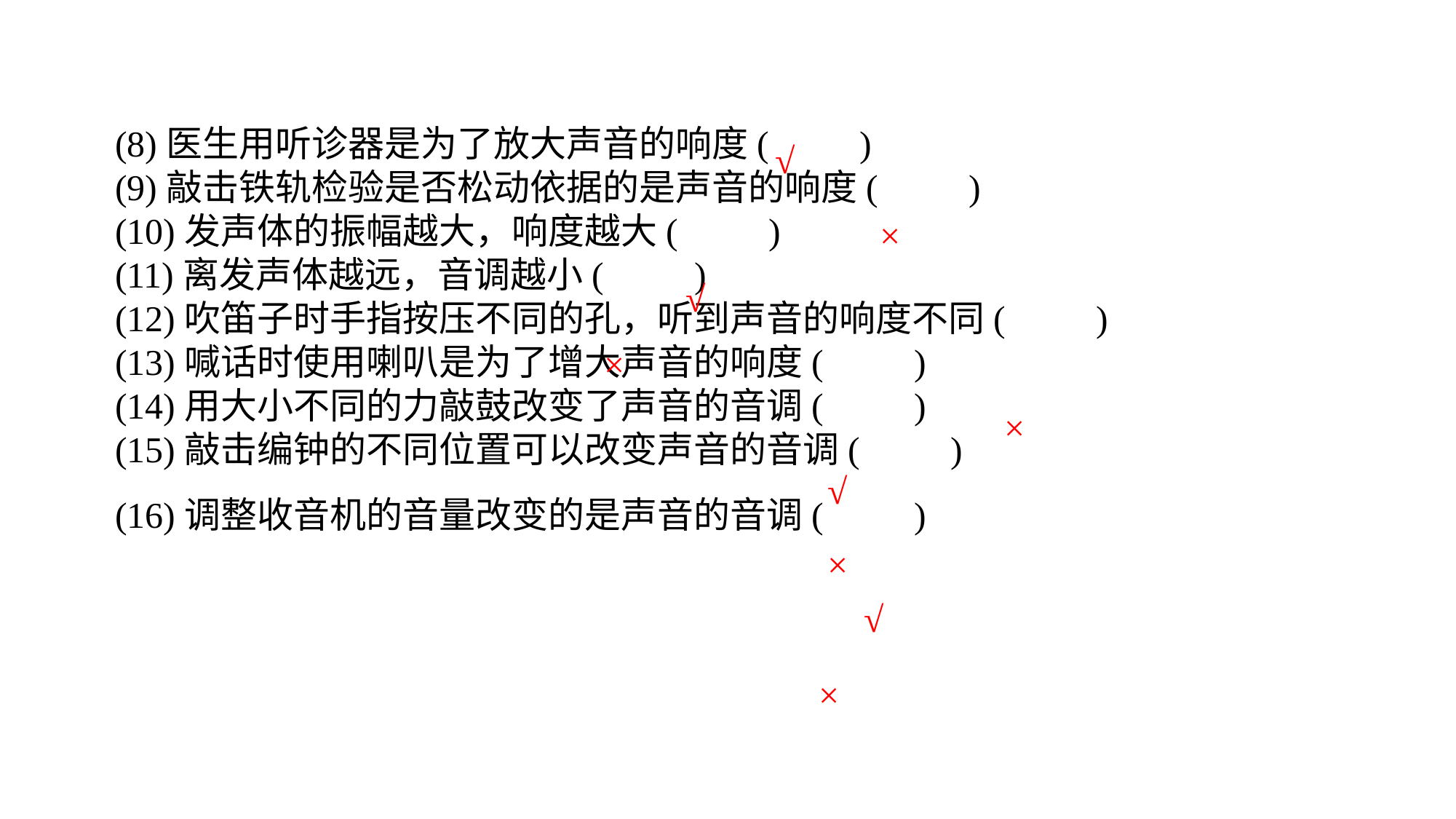

(8)医生用听诊器是为了放大声音的响度(　　)(9)敲击铁轨检验是否松动依据的是声音的响度(　　)(10)发声体的振幅越大，响度越大(　　)(11)离发声体越远，音调越小(　　)(12)吹笛子时手指按压不同的孔，听到声音的响度不同(　　)(13)喊话时使用喇叭是为了增大声音的响度(　　)(14)用大小不同的力敲鼓改变了声音的音调(　　)(15)敲击编钟的不同位置可以改变声音的音调(　　)(16)调整收音机的音量改变的是声音的音调(　　)
√
×
√
×
×
√
×
√
×